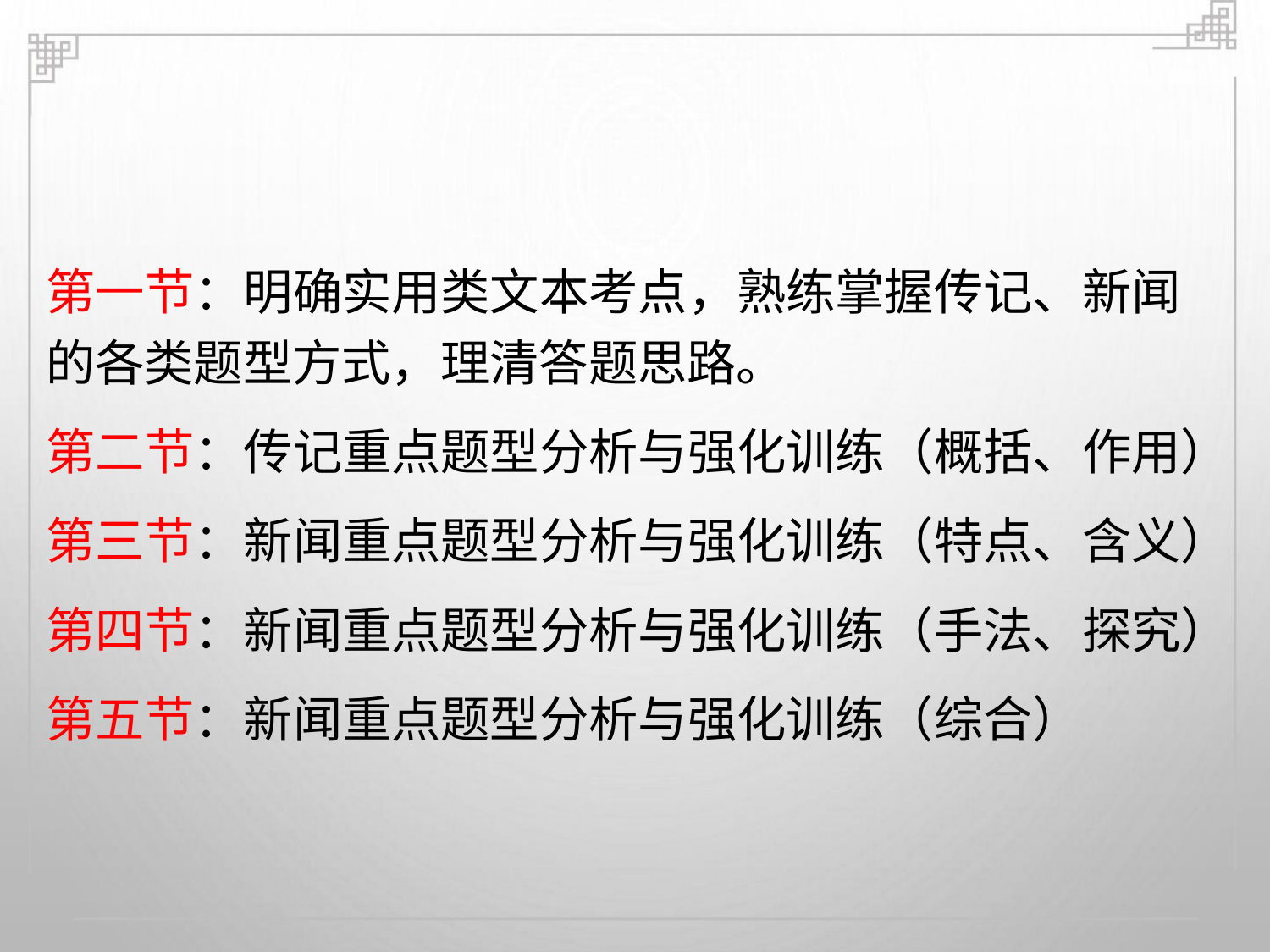

第一节：明确实用类文本考点，熟练掌握传记、新闻
的各类题型方式，理清答题思路。
第二节：传记重点题型分析与强化训练（概括、作用）
第三节：新闻重点题型分析与强化训练（特点、含义）
第四节：新闻重点题型分析与强化训练（手法、探究）
第五节：新闻重点题型分析与强化训练（综合）